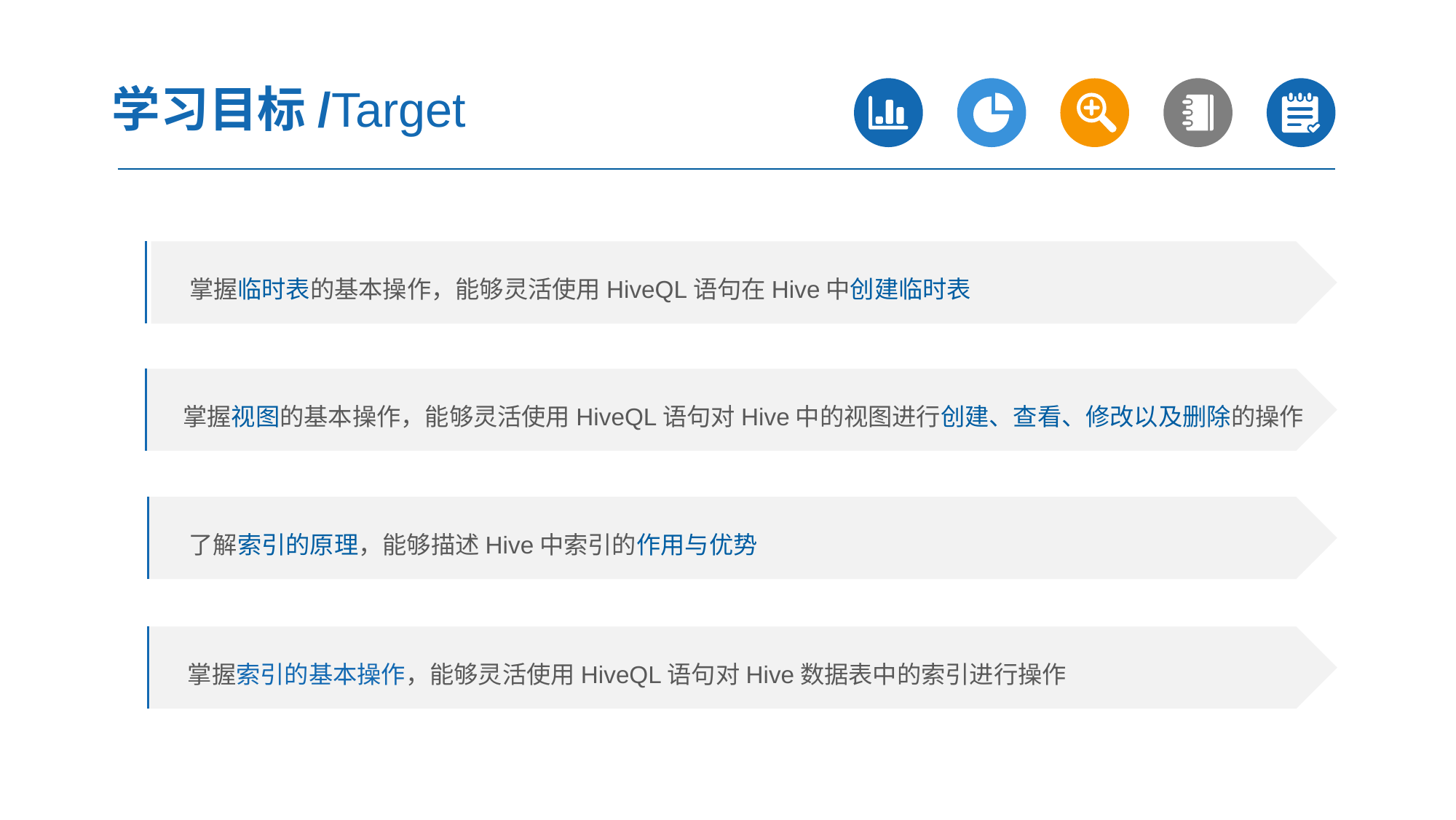

学习目标/Target

   掌握临时表的基本操作，能够灵活使用HiveQL语句在Hive中创建临时表
   掌握视图的基本操作，能够灵活使用HiveQL语句对Hive中的视图进行创建、查看、修改以及删除的操作

    了解索引的原理，能够描述Hive中索引的作用与优势

   掌握索引的基本操作，能够灵活使用HiveQL语句对Hive数据表中的索引进行操作